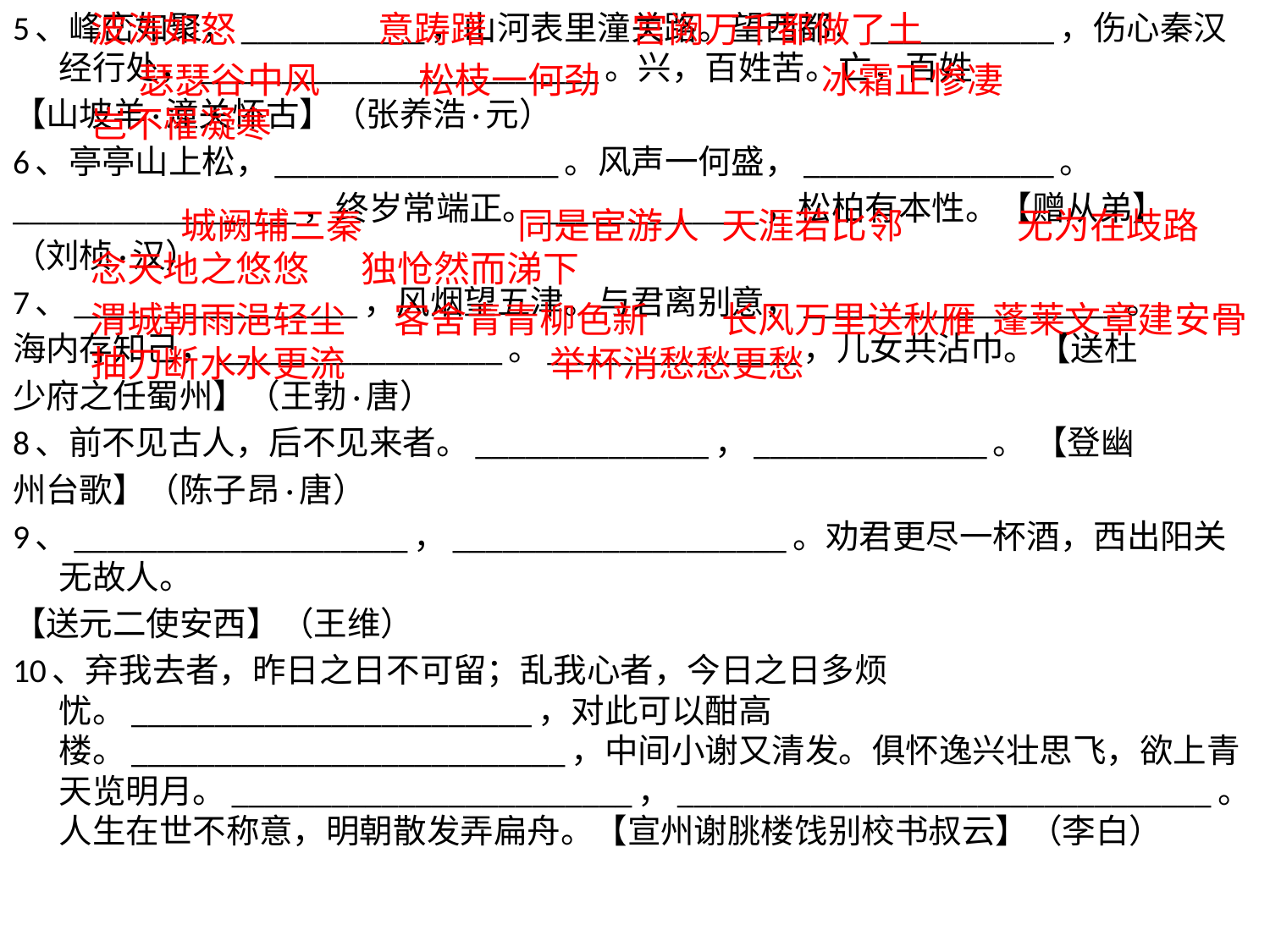

5、峰峦如聚，___________，山河表里潼关路。望西都，___________，伤心秦汉经行处，________________________。兴，百姓苦。亡，百姓
【山坡羊·潼关怀古】（张养浩·元）
6、亭亭山上松，_________________。风声一何盛，_______________。
_________________，终岁常端正。_____________，松柏有本性。【赠从弟】
（刘桢·汉）
7、_________________，风烟望五津。与君离别意，___________________。
海内存知己，_________________。_______________，儿女共沾巾。【送杜
少府之任蜀州】（王勃·唐）
8、前不见古人，后不见来者。______________，______________。 【登幽
州台歌】（陈子昂·唐）
9、____________________，____________________。劝君更尽一杯酒，西出阳关无故人。
【送元二使安西】（王维）
10、弃我去者，昨日之日不可留；乱我心者，今日之日多烦忧。________________________，对此可以酣高楼。__________________________，中间小谢又清发。俱怀逸兴壮思飞，欲上青天览明月。________________________，________________________________。人生在世不称意，明朝散发弄扁舟。【宣州谢朓楼饯别校书叔云】（李白）

			波涛如怒  			             意踌躇			           宫阙万千都做了土
			     瑟瑟谷中风			       松枝一何劲	                       冰霜正惨凄		                 岂不罹凝寒

        	城阙辅三秦				        同是宦游人													天涯若比邻	   无为在歧路																	念天地之悠悠	独怆然而涕下
											渭城朝雨浥轻尘	    客舍青青柳色新																																									长风万里送秋雁								蓬莱文章建安骨										抽刀断水水更流  		         			 举杯消愁愁更愁